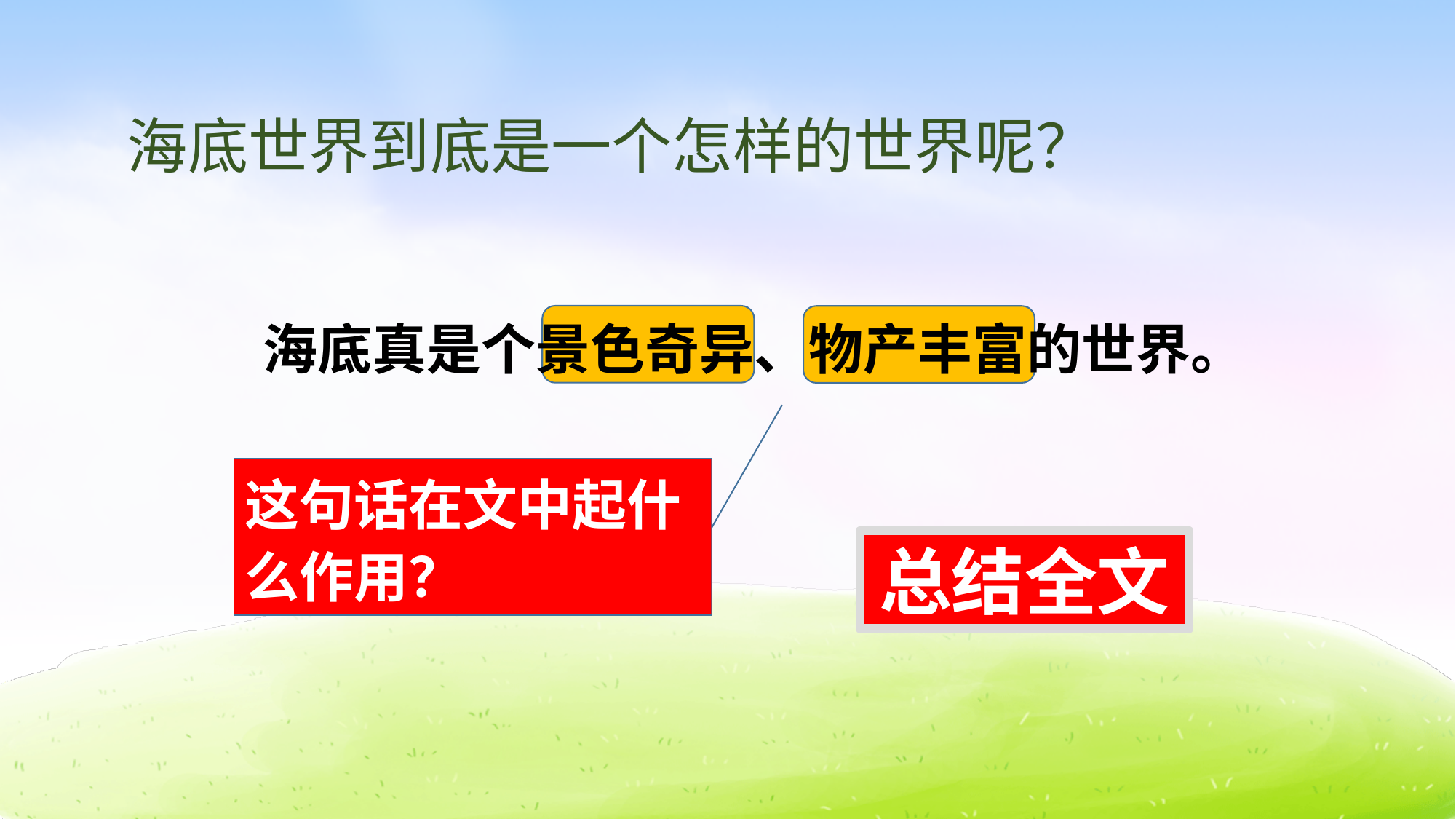

海底世界到底是一个怎样的世界呢？

海底真是个景色奇异、物产丰富的世界。
这句话在文中起什么作用？

总结全文